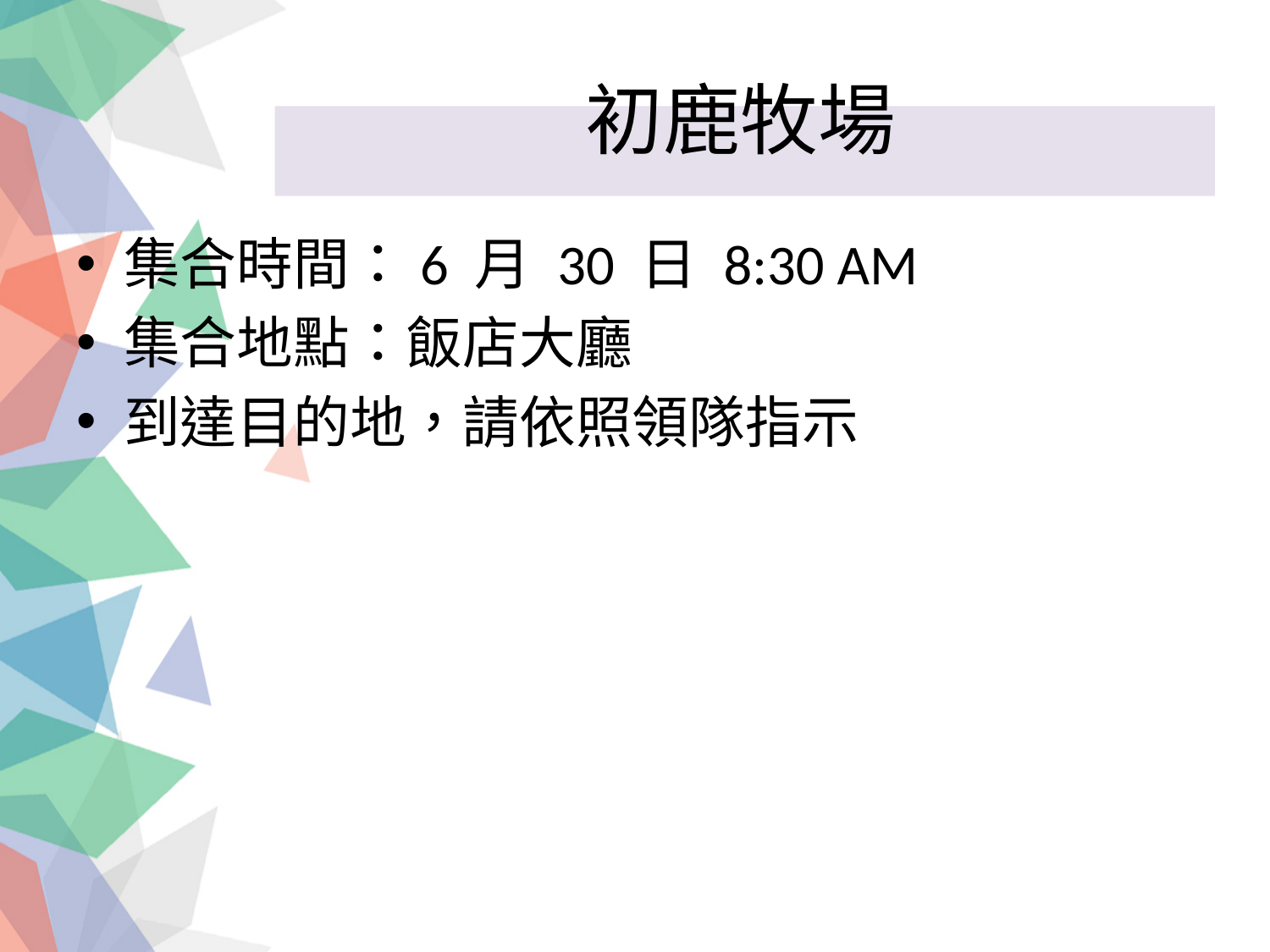

# 初鹿牧場
集合時間：6 月 30 日 8:30 AM
集合地點：飯店大廳
到達目的地，請依照領隊指示